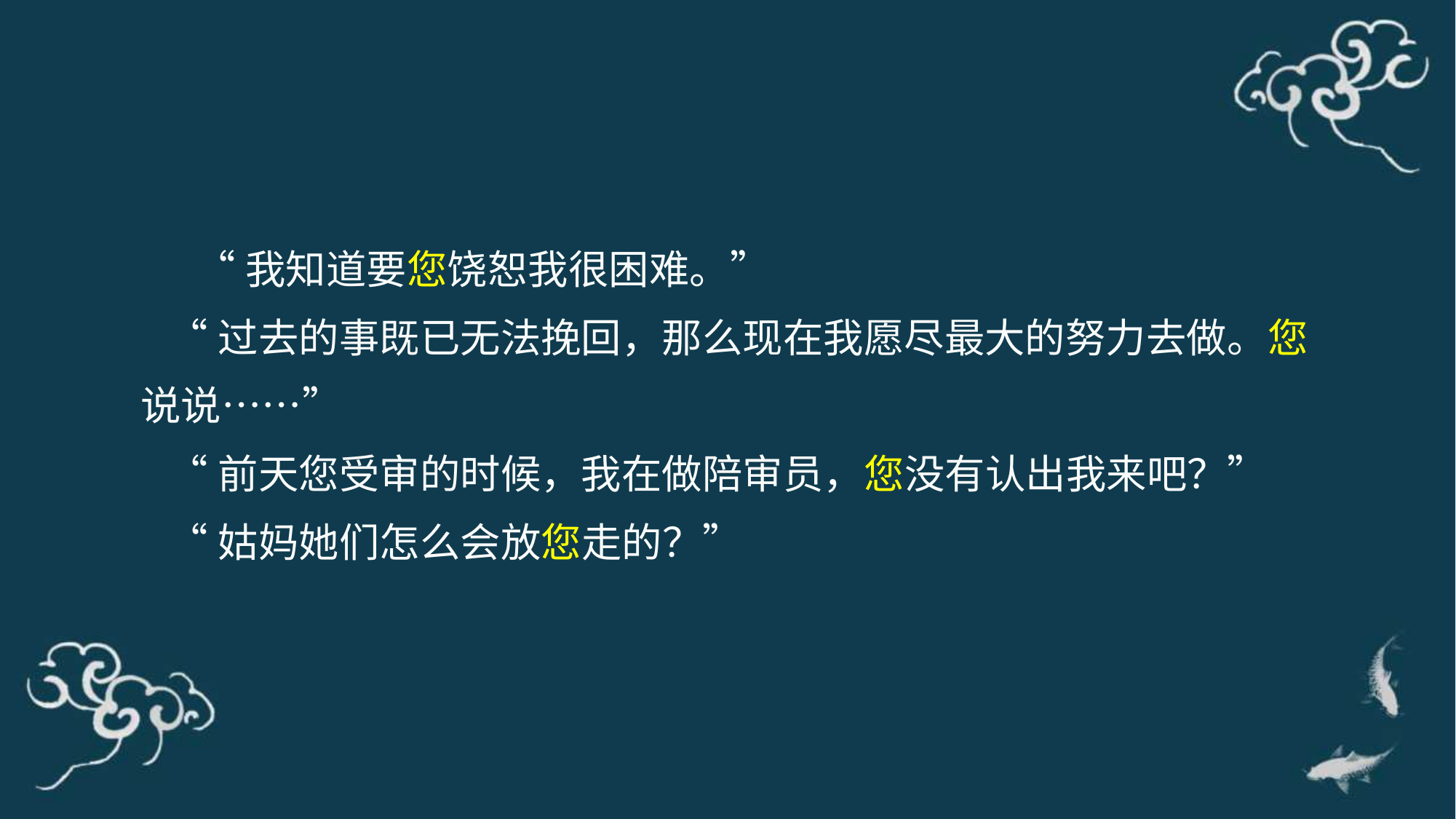

“我知道要您饶恕我很困难。”
   “过去的事既已无法挽回，那么现在我愿尽最大的努力去做。您说说……”
   “前天您受审的时候，我在做陪审员，您没有认出我来吧？”
   “姑妈她们怎么会放您走的？”